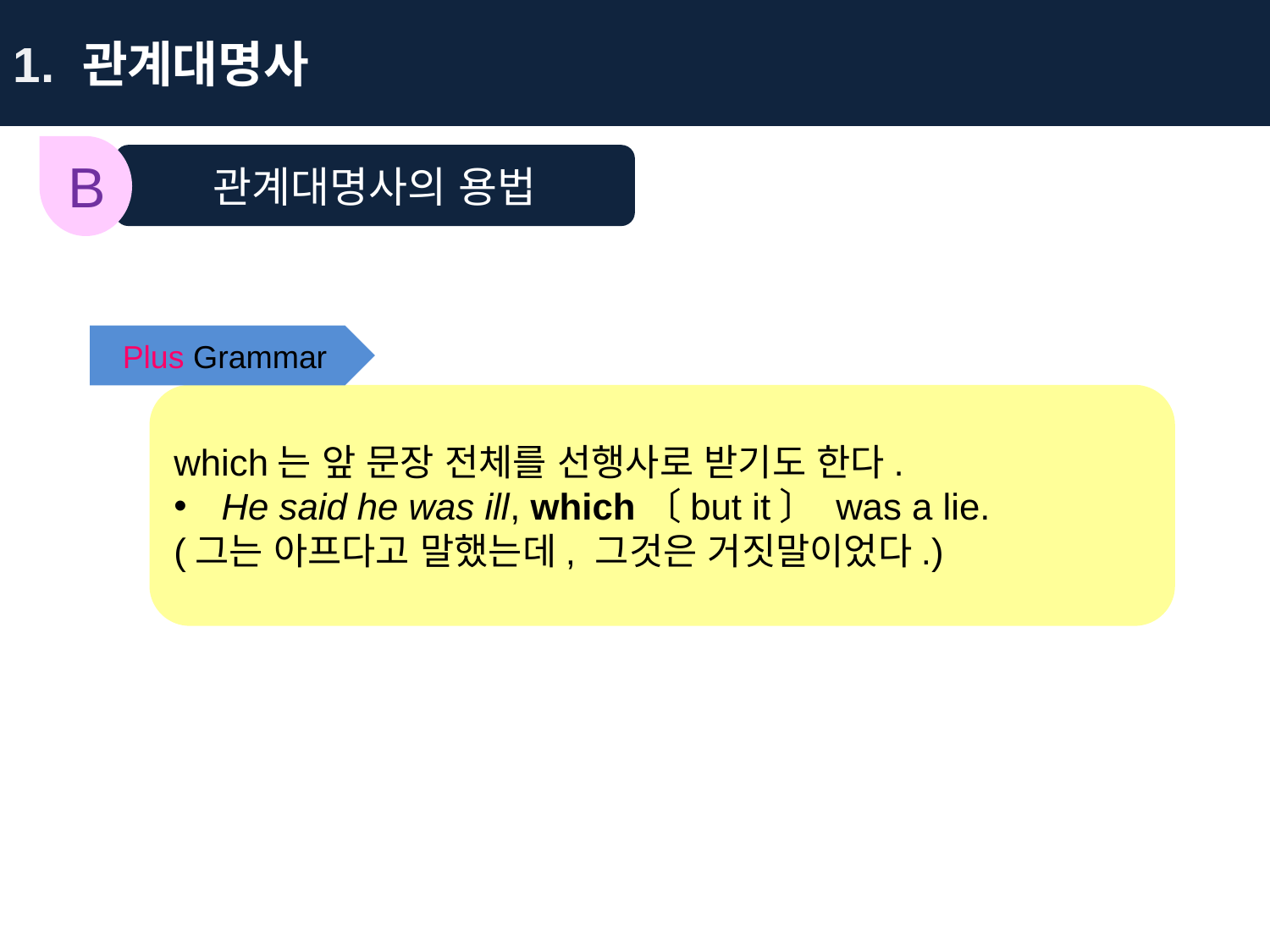

1. 관계대명사

관계대명사의 용법
B
Plus Grammar
which는 앞 문장 전체를 선행사로 받기도 한다.
He said he was ill, which〔but it〕 was a lie.
(그는 아프다고 말했는데, 그것은 거짓말이었다.)